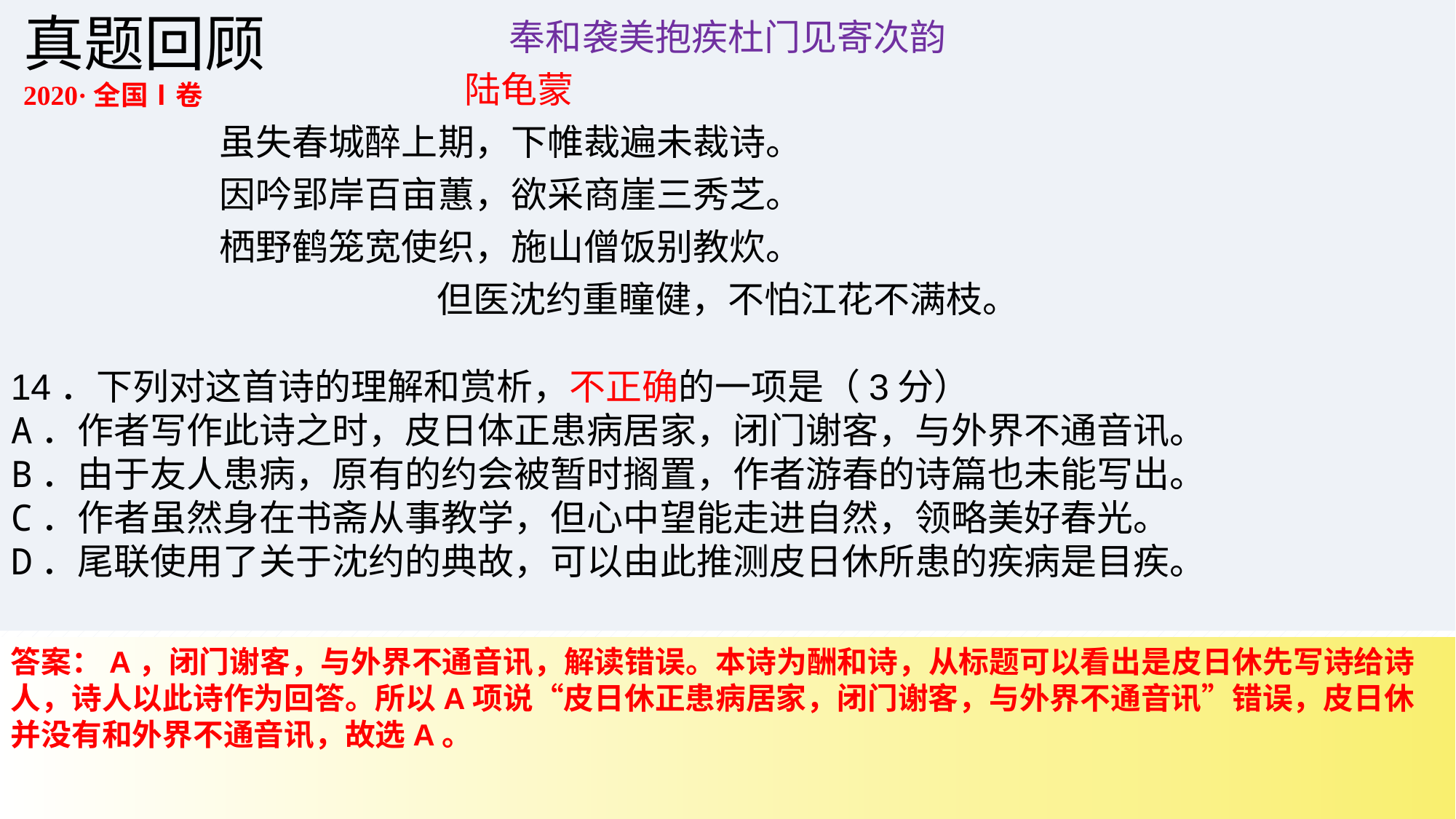

真题回顾
2020·全国Ⅰ卷
奉和袭美抱疾杜门见寄次韵
 陆龟蒙
虽失春城醉上期，下帷裁遍未裁诗。
因吟郢岸百亩蕙，欲采商崖三秀芝。
栖野鹤笼宽使织，施山僧饭别教炊。
但医沈约重瞳健，不怕江花不满枝。

14．下列对这首诗的理解和赏析，不正确的一项是（3分）
A．作者写作此诗之时，皮日体正患病居家，闭门谢客，与外界不通音讯。
B．由于友人患病，原有的约会被暂时搁置，作者游春的诗篇也未能写出。
C．作者虽然身在书斋从事教学，但心中望能走进自然，领略美好春光。
D．尾联使用了关于沈约的典故，可以由此推测皮日休所患的疾病是目疾。

答案：A，闭门谢客，与外界不通音讯，解读错误。本诗为酬和诗，从标题可以看出是皮日休先写诗给诗人，诗人以此诗作为回答。所以A项说“皮日休正患病居家，闭门谢客，与外界不通音讯”错误，皮日休并没有和外界不通音讯，故选A。